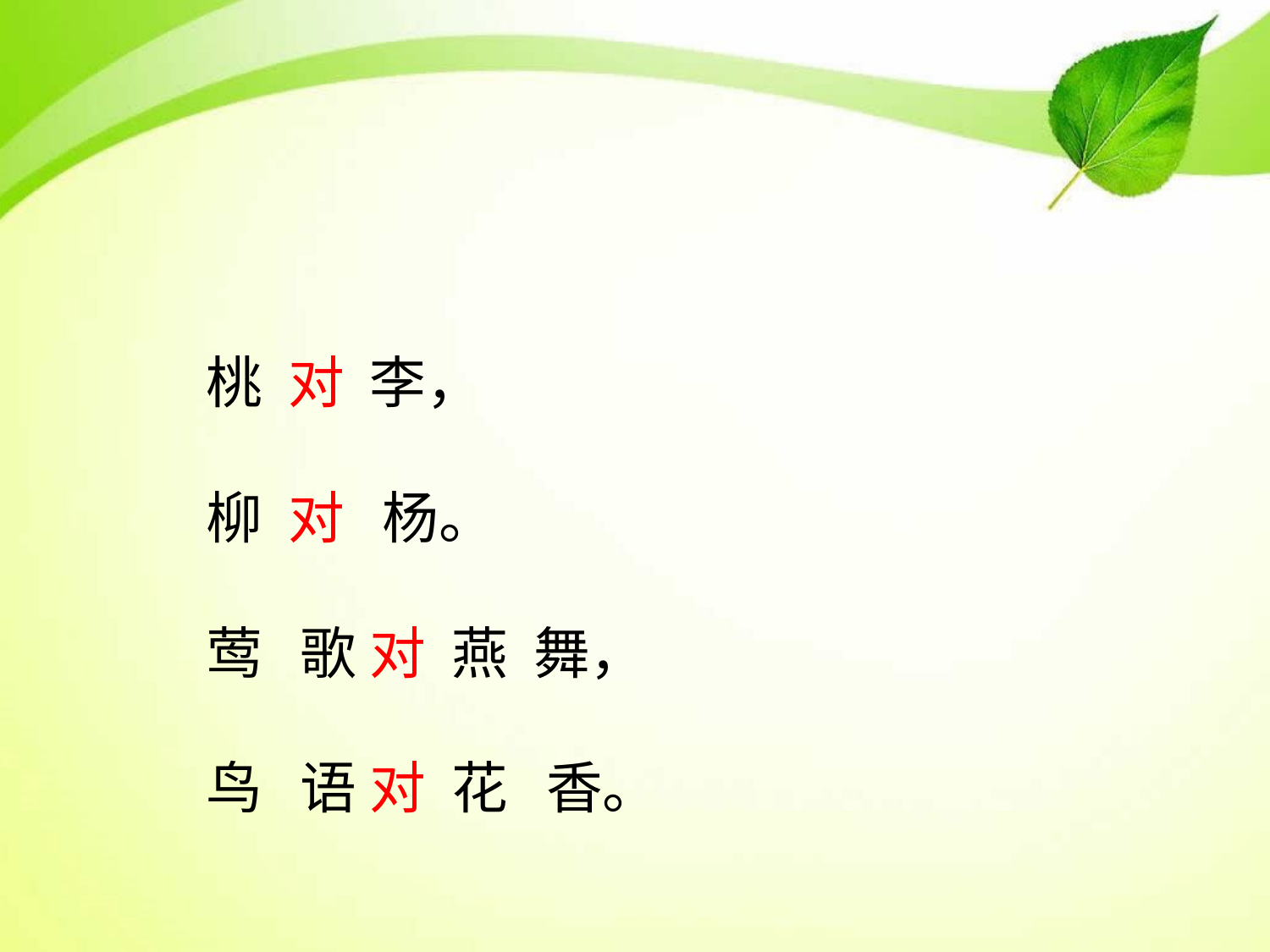

桃  对  李，

柳  对   杨。

莺   歌 对  燕  舞，

鸟   语 对  花   香。